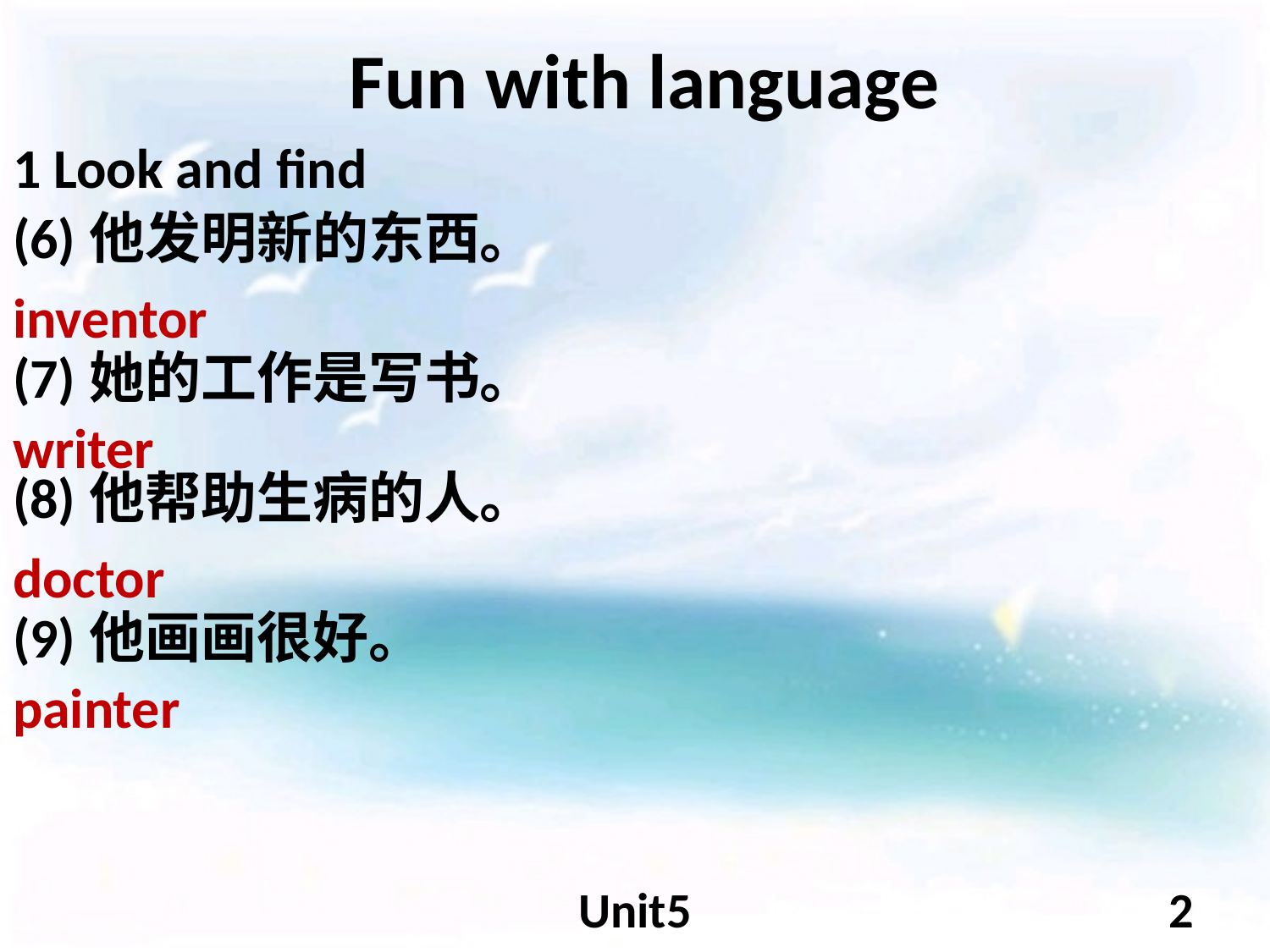

# Fun with language
1 Look and find
(6)他发明新的东西。
inventor
(7)她的工作是写书。
writer
(8)他帮助生病的人。
doctor
(9)他画画很好。
painter
Unit5
2